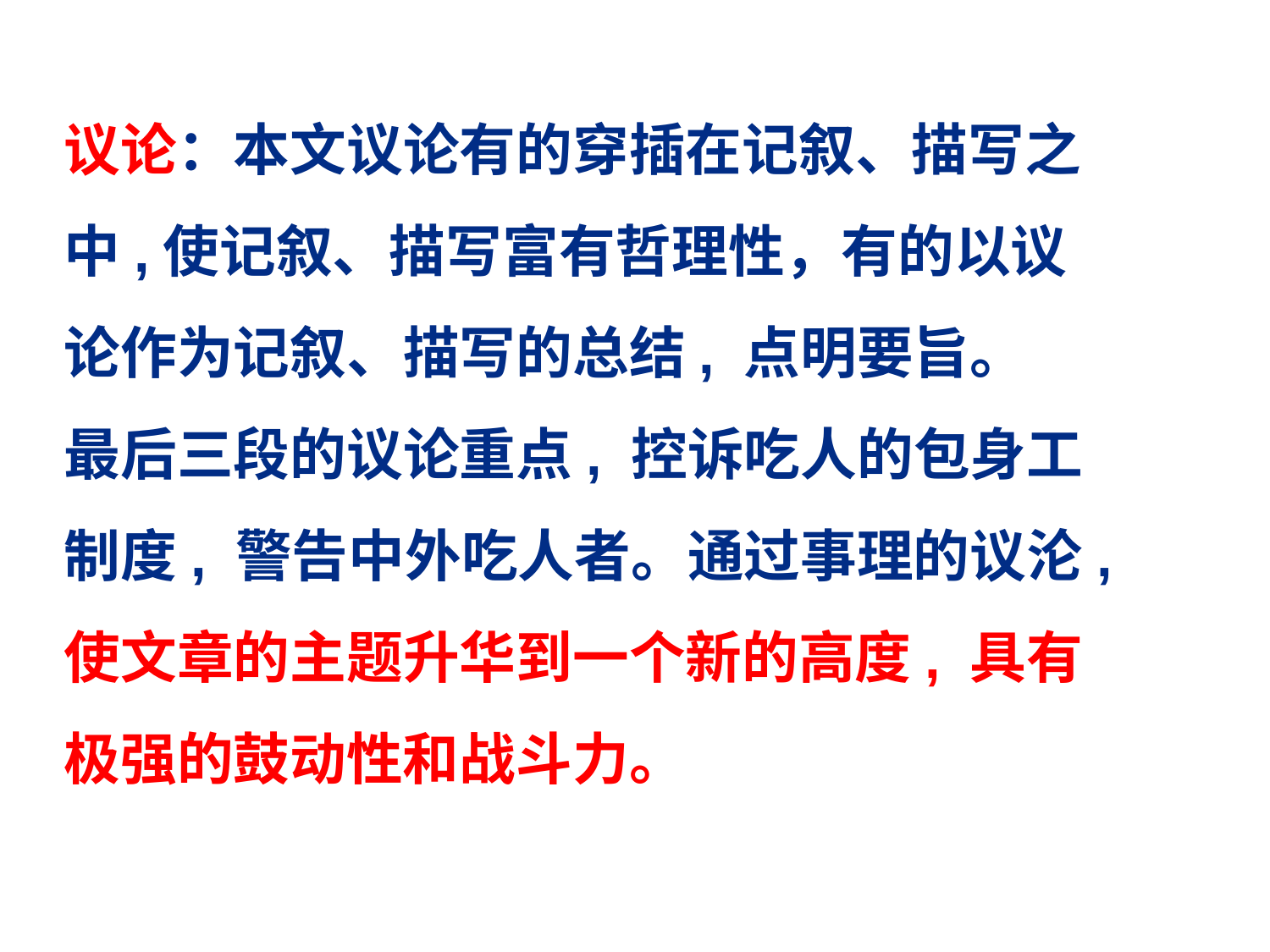

#
议论：本文议论有的穿插在记叙、描写之中,使记叙、描写富有哲理性，有的以议论作为记叙、描写的总结, 点明要旨。
最后三段的议论重点, 控诉吃人的包身工制度, 警告中外吃人者。通过事理的议沦, 使文章的主题升华到一个新的高度, 具有极强的鼓动性和战斗力。